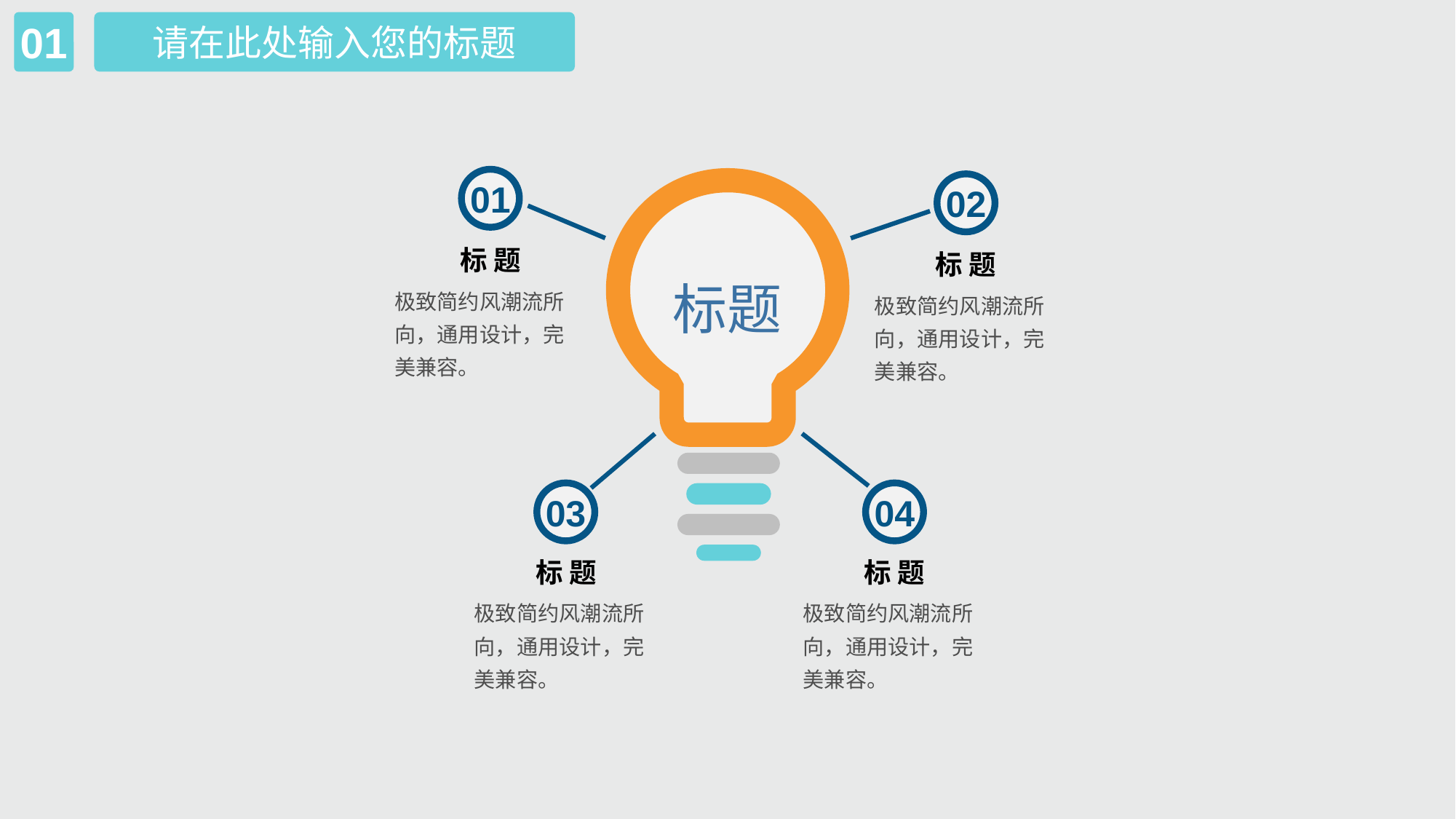

01
请在此处输入您的标题
01
02
标题

标 题
标 题
极致简约风潮流所向，通用设计，完美兼容。
极致简约风潮流所向，通用设计，完美兼容。

03
04

标 题
标 题
极致简约风潮流所向，通用设计，完美兼容。
极致简约风潮流所向，通用设计，完美兼容。